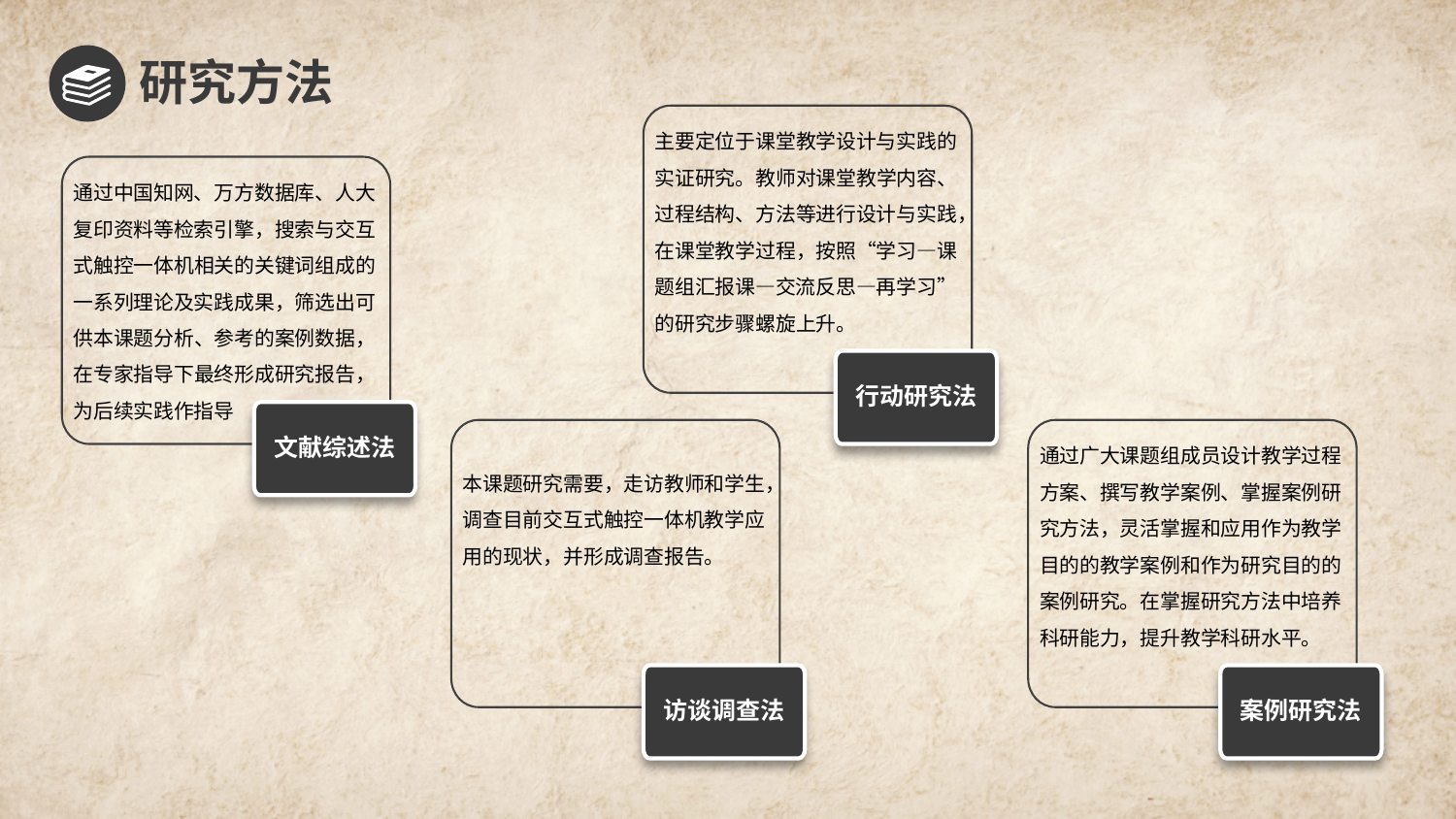

研究方法

主要定位于课堂教学设计与实践的实证研究。教师对课堂教学内容、过程结构、方法等进行设计与实践，在课堂教学过程，按照“学习—课题组汇报课—交流反思—再学习”的研究步骤螺旋上升。
行动研究法
通过中国知网、万方数据库、人大复印资料等检索引擎，搜索与交互式触控一体机相关的关键词组成的一系列理论及实践成果，筛选出可供本课题分析、参考的案例数据，在专家指导下最终形成研究报告，为后续实践作指导
文献综述法

本课题研究需要，走访教师和学生，调查目前交互式触控一体机教学应用的现状，并形成调查报告。
访谈调查法
通过广大课题组成员设计教学过程方案、撰写教学案例、掌握案例研究方法，灵活掌握和应用作为教学目的的教学案例和作为研究目的的案例研究。在掌握研究方法中培养科研能力，提升教学科研水平。
案例研究法